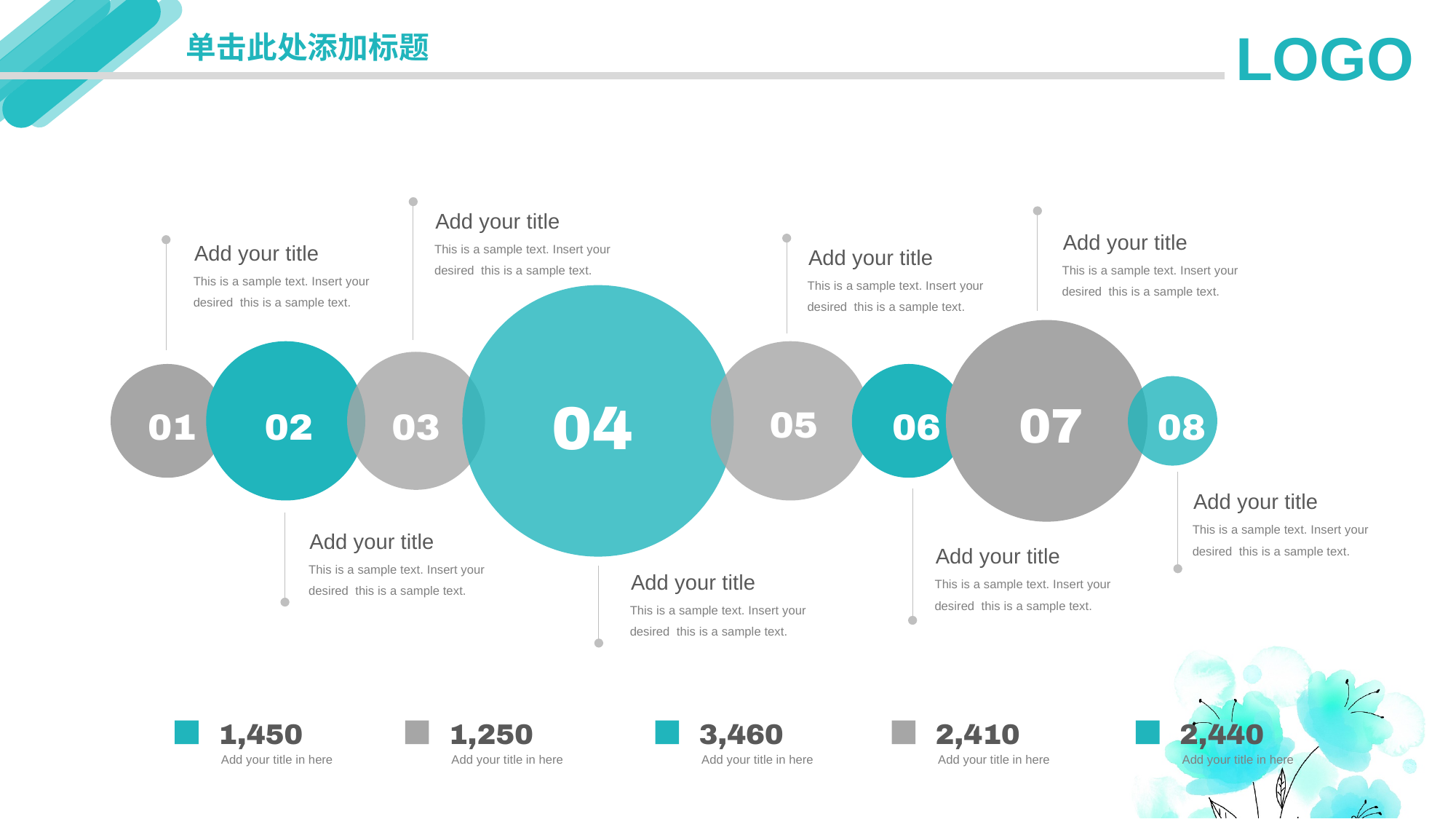

延迟符
LOGO
单击此处添加标题

Add your title
This is a sample text. Insert your desired  this is a sample text.

Add your title
This is a sample text. Insert your desired  this is a sample text.
Add your title
This is a sample text. Insert your desired  this is a sample text.

Add your title
This is a sample text. Insert your desired  this is a sample text.

04

07

02

05

03

01

06

08

Add your title
This is a sample text. Insert your desired  this is a sample text.

Add your title
This is a sample text. Insert your desired  this is a sample text.
Add your title
This is a sample text. Insert your desired  this is a sample text.
Add your title
This is a sample text. Insert your desired  this is a sample text.

1,450
1,250
3,460
2,410
2,440

Add your title in here
Add your title in here
Add your title in here
Add your title in here
Add your title in here